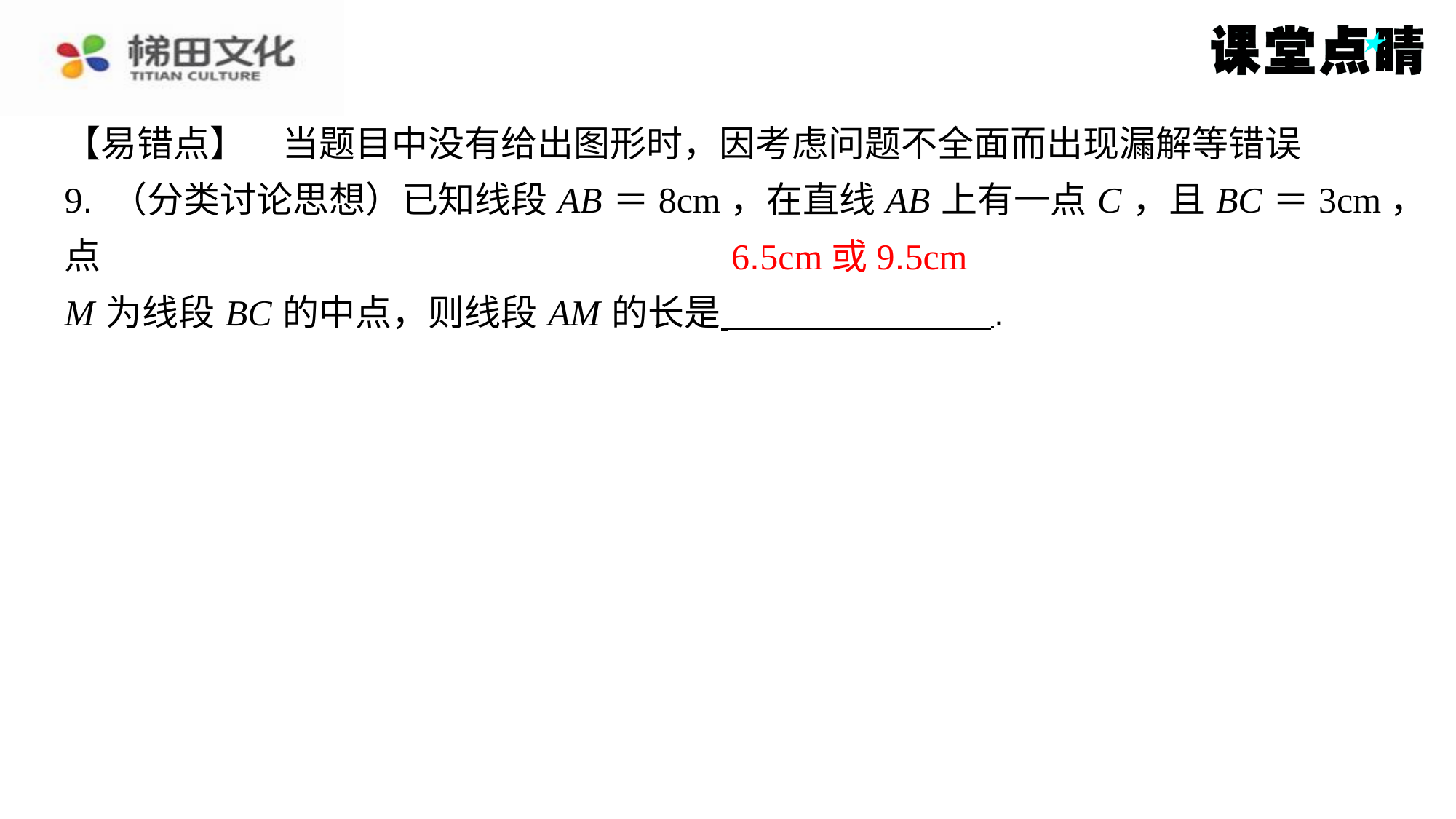

【易错点】　当题目中没有给出图形时，因考虑问题不全面而出现漏解等错误
9. （分类讨论思想）已知线段 AB ＝8cm，在直线 AB 上有一点 C ，且 BC ＝3cm，点
M 为线段 BC 的中点，则线段 AM 的长是                                         ⁠.
6.5cm或9.5cm